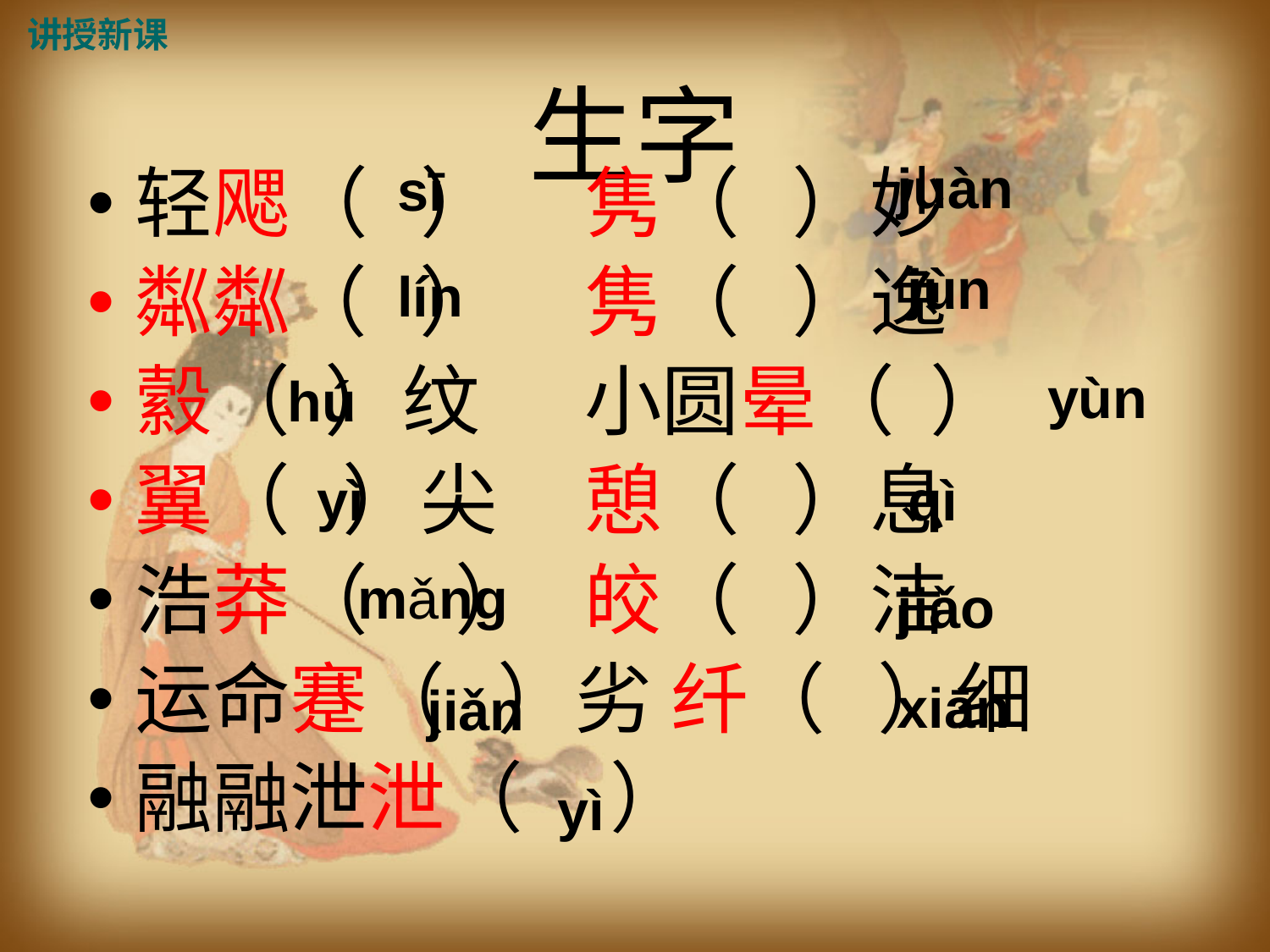

讲授新课
生字
juàn
sī
轻飔（   ）     隽（   ）妙
粼粼（   ）     隽（   ）逸
縠（  ）纹      小圆晕（  ）
翼（   ）尖     憩（   ）息
浩莽（     ）   皎（   ）洁
运命蹇（   ）劣 纤（   ）细
融融泄泄（     ）
jùn
lín
yùn
hú
yì
qì
mǎng
jiǎo
xiān
jiǎn
yì